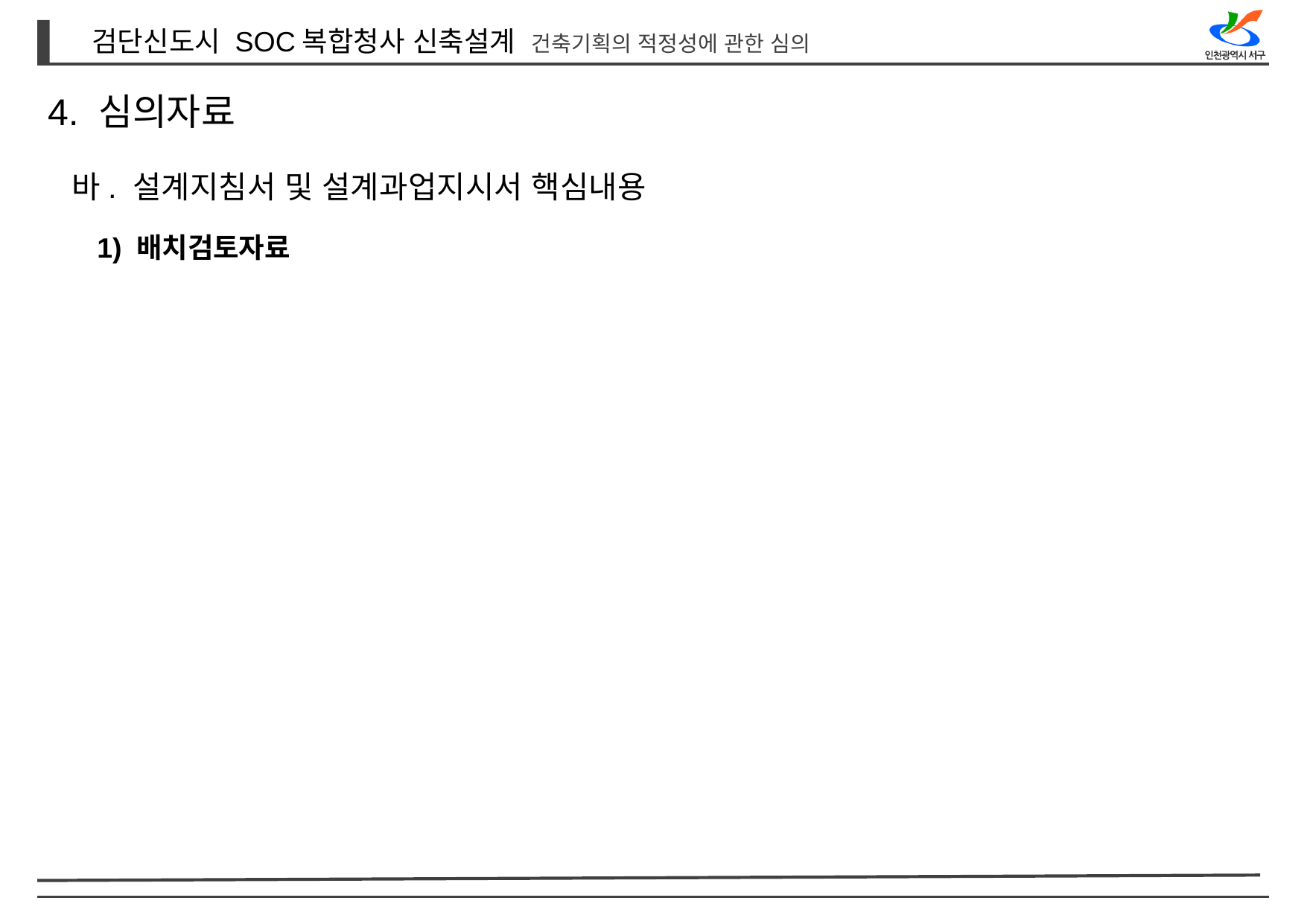

4. 심의자료
바. 설계지침서 및 설계과업지시서 핵심내용
1) 배치검토자료